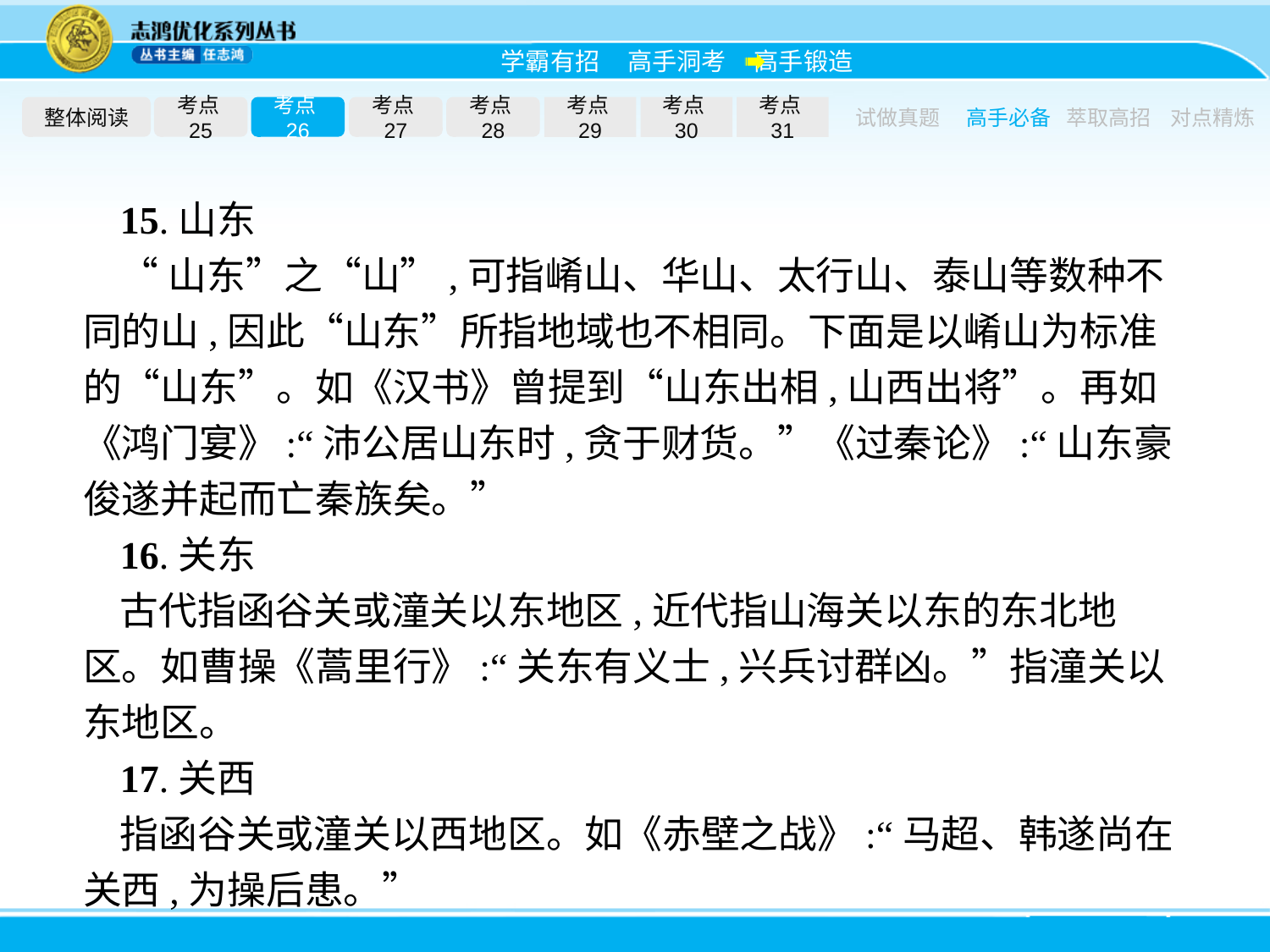

整体阅读
考点25
考点26
考点27
考点28
考点29
考点30
考点31
试做真题
高手必备
萃取高招
对点精炼
15.山东
“山东”之“山”,可指崤山、华山、太行山、泰山等数种不同的山,因此“山东”所指地域也不相同。下面是以崤山为标准的“山东”。如《汉书》曾提到“山东出相,山西出将”。再如《鸿门宴》:“沛公居山东时,贪于财货。”《过秦论》:“山东豪俊遂并起而亡秦族矣。”
16.关东
古代指函谷关或潼关以东地区,近代指山海关以东的东北地区。如曹操《蒿里行》:“关东有义士,兴兵讨群凶。”指潼关以东地区。
17.关西
指函谷关或潼关以西地区。如《赤壁之战》:“马超、韩遂尚在关西,为操后患。”